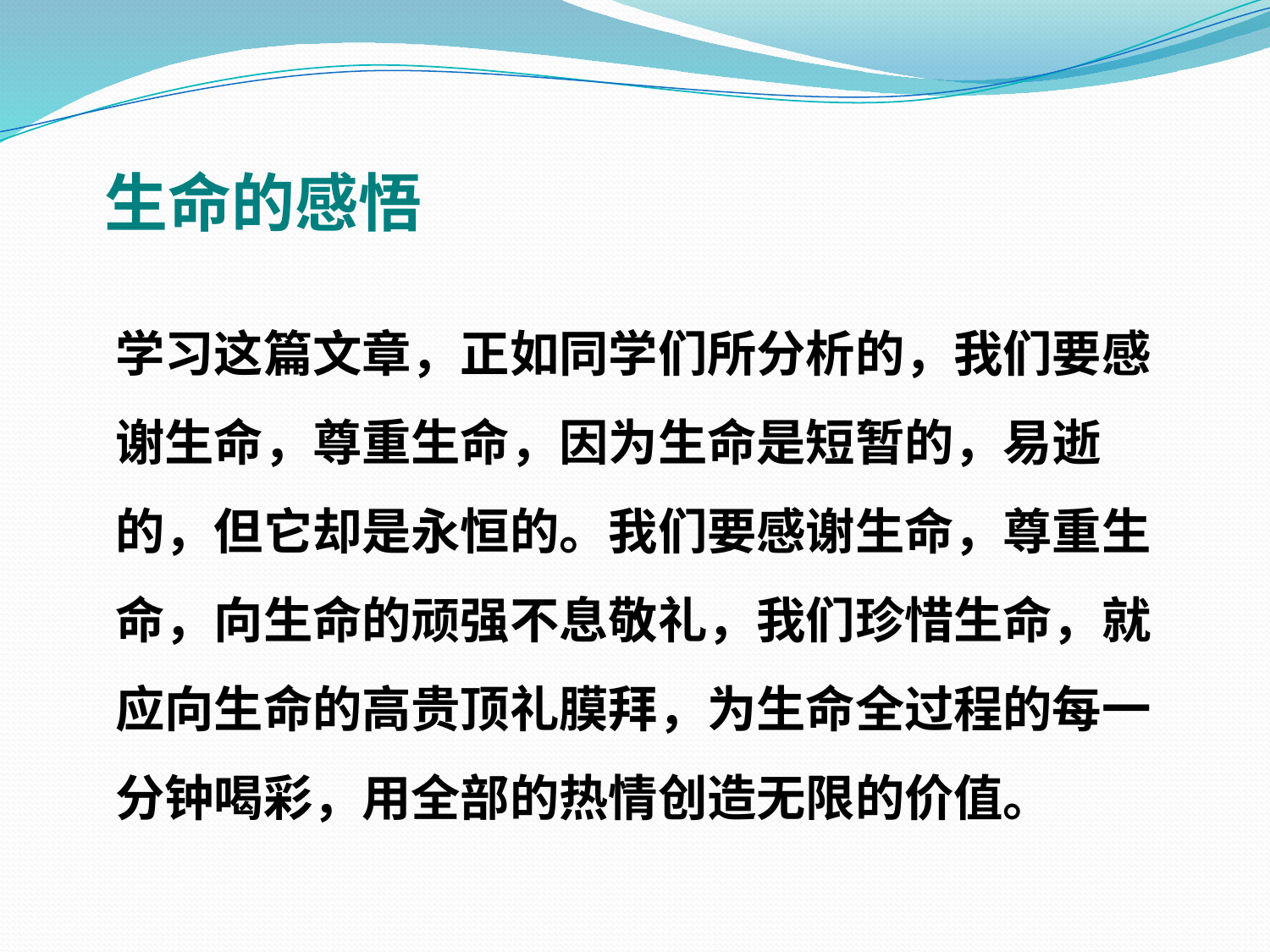

生命的感悟
学习这篇文章，正如同学们所分析的，我们要感谢生命，尊重生命，因为生命是短暂的，易逝的，但它却是永恒的。我们要感谢生命，尊重生命，向生命的顽强不息敬礼，我们珍惜生命，就应向生命的高贵顶礼膜拜，为生命全过程的每一分钟喝彩，用全部的热情创造无限的价值。